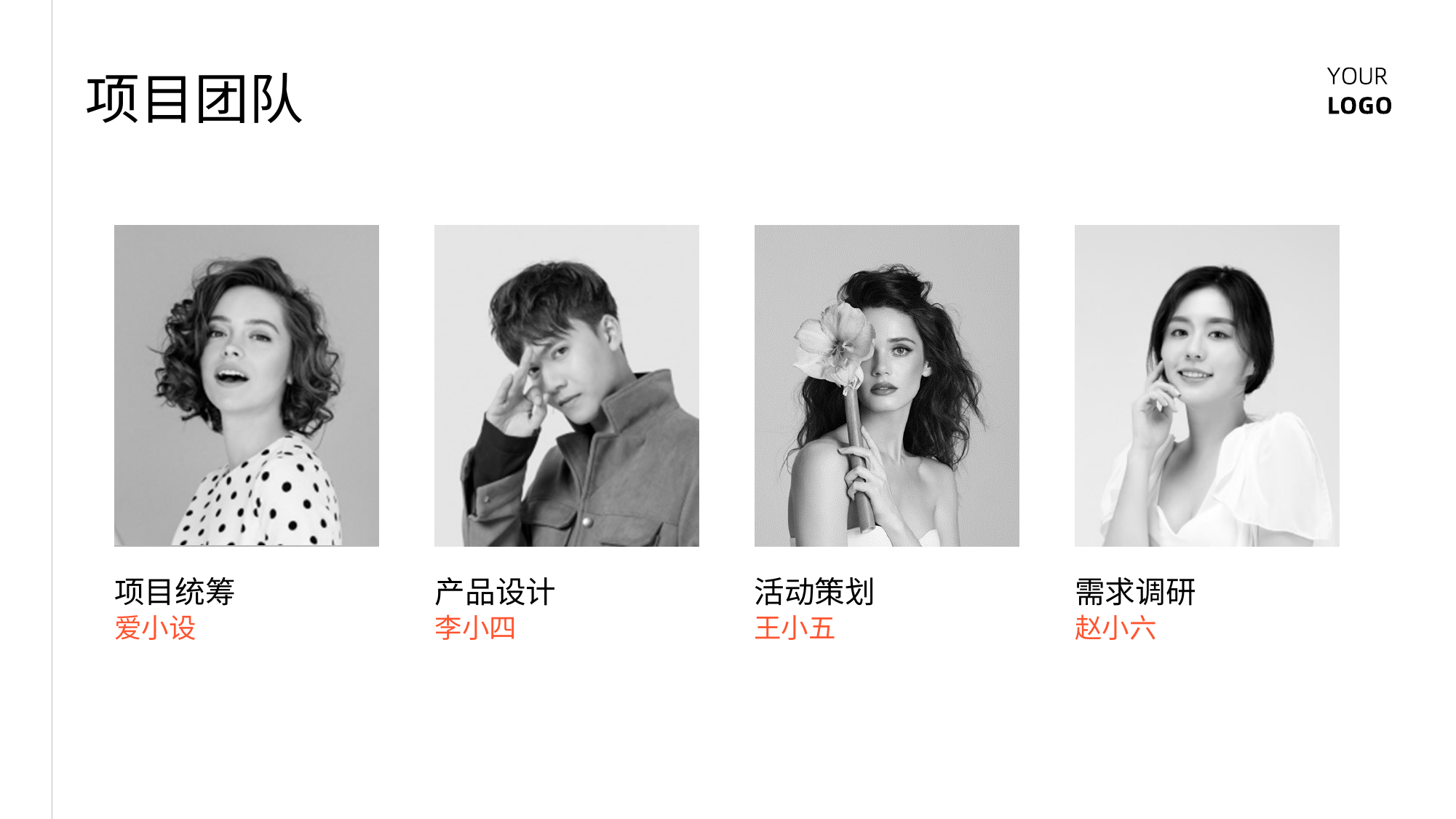

项目团队

项目统筹
产品设计
活动策划
需求调研
爱小设
李小四
王小五
赵小六